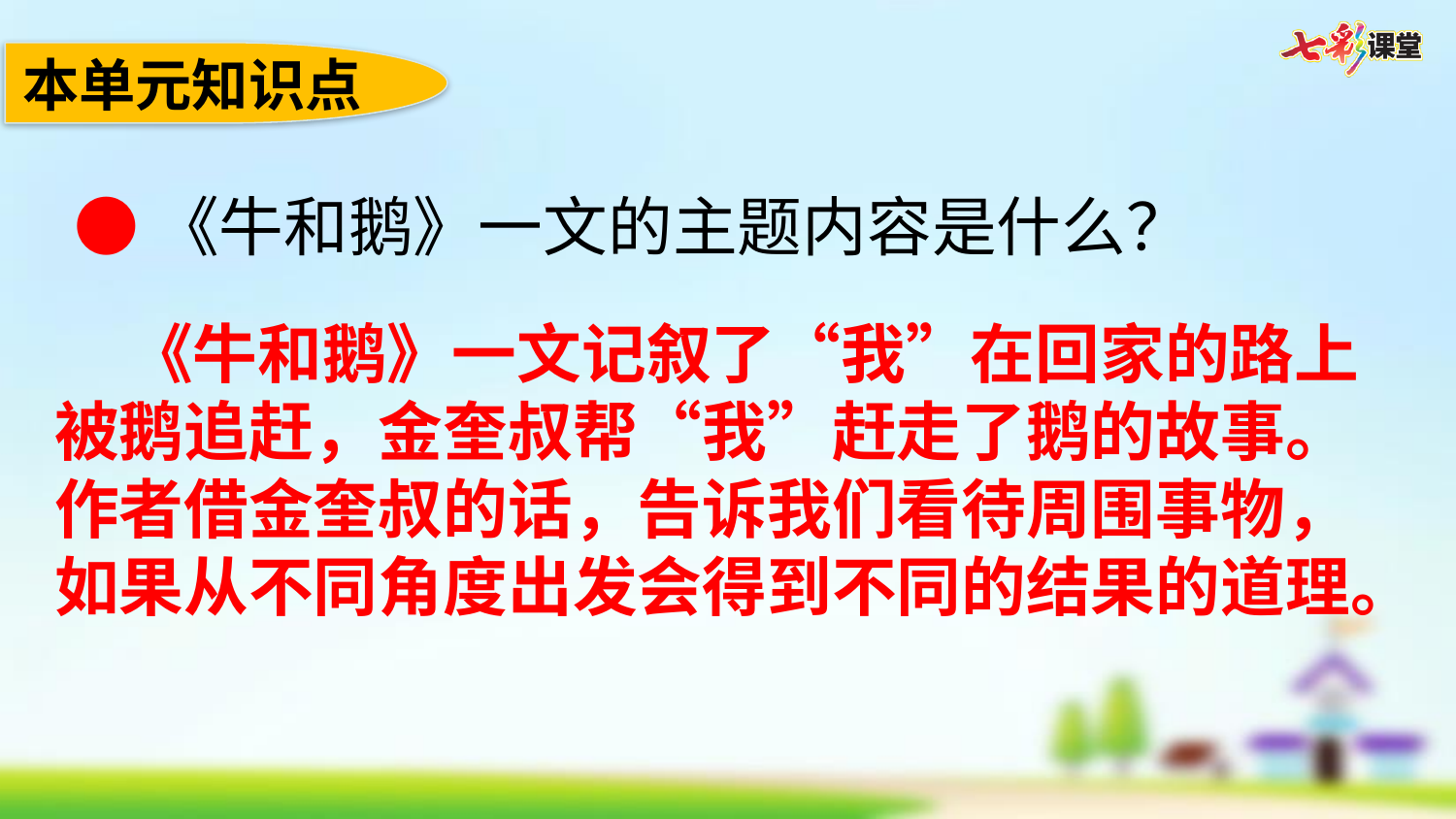

本单元知识点
●《牛和鹅》一文的主题内容是什么？
    《牛和鹅》一文记叙了“我”在回家的路上被鹅追赶，金奎叔帮“我”赶走了鹅的故事。作者借金奎叔的话，告诉我们看待周围事物，如果从不同角度出发会得到不同的结果的道理。